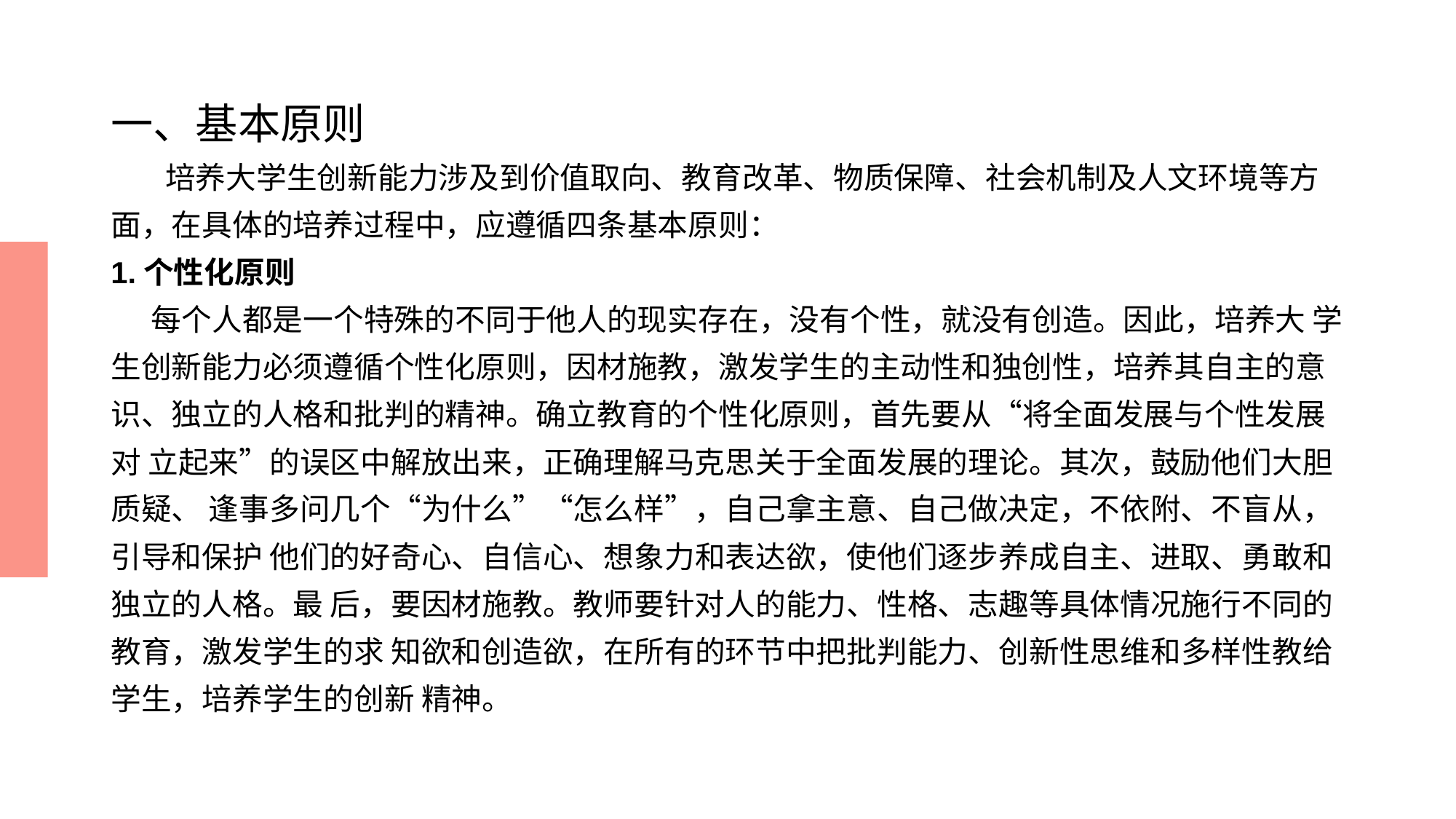

# 一、基本原则
       培养大学生创新能力涉及到价值取向、教育改革、物质保障、社会机制及人文环境等方面，在具体的培养过程中，应遵循四条基本原则：
1.个性化原则
      每个人都是一个特殊的不同于他人的现实存在，没有个性，就没有创造。因此，培养大 学生创新能力必须遵循个性化原则，因材施教，激发学生的主动性和独创性，培养其自主的意 识、独立的人格和批判的精神。确立教育的个性化原则，首先要从“将全面发展与个性发展对 立起来”的误区中解放出来，正确理解马克思关于全面发展的理论。其次，鼓励他们大胆质疑、 逢事多问几个“为什么”“怎么样”，自己拿主意、自己做决定，不依附、不盲从，引导和保护 他们的好奇心、自信心、想象力和表达欲，使他们逐步养成自主、进取、勇敢和独立的人格。最 后，要因材施教。教师要针对人的能力、性格、志趣等具体情况施行不同的教育，激发学生的求 知欲和创造欲，在所有的环节中把批判能力、创新性思维和多样性教给学生，培养学生的创新 精神。